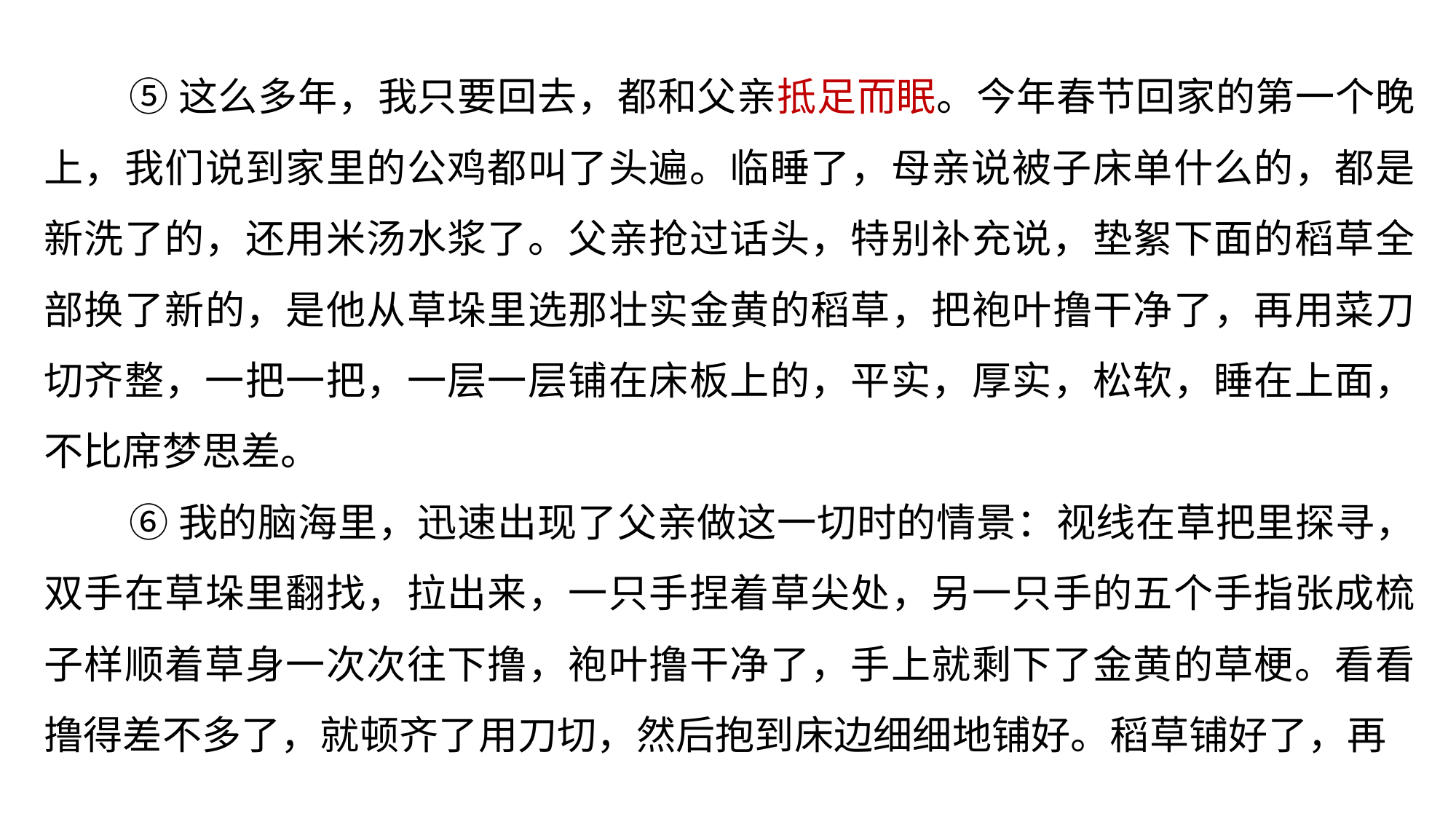

⑤这么多年，我只要回去，都和父亲抵足而眠。今年春节回家的第一个晚上，我们说到家里的公鸡都叫了头遍。临睡了，母亲说被子床单什么的，都是新洗了的，还用米汤水浆了。父亲抢过话头，特别补充说，垫絮下面的稻草全部换了新的，是他从草垛里选那壮实金黄的稻草，把袍叶撸干净了，再用菜刀切齐整，一把一把，一层一层铺在床板上的，平实，厚实，松软，睡在上面，不比席梦思差。
⑥我的脑海里，迅速出现了父亲做这一切时的情景：视线在草把里探寻，双手在草垛里翻找，拉出来，一只手捏着草尖处，另一只手的五个手指张成梳子样顺着草身一次次往下撸，袍叶撸干净了，手上就剩下了金黄的草梗。看看撸得差不多了，就顿齐了用刀切，然后抱到床边细细地铺好。稻草铺好了，再